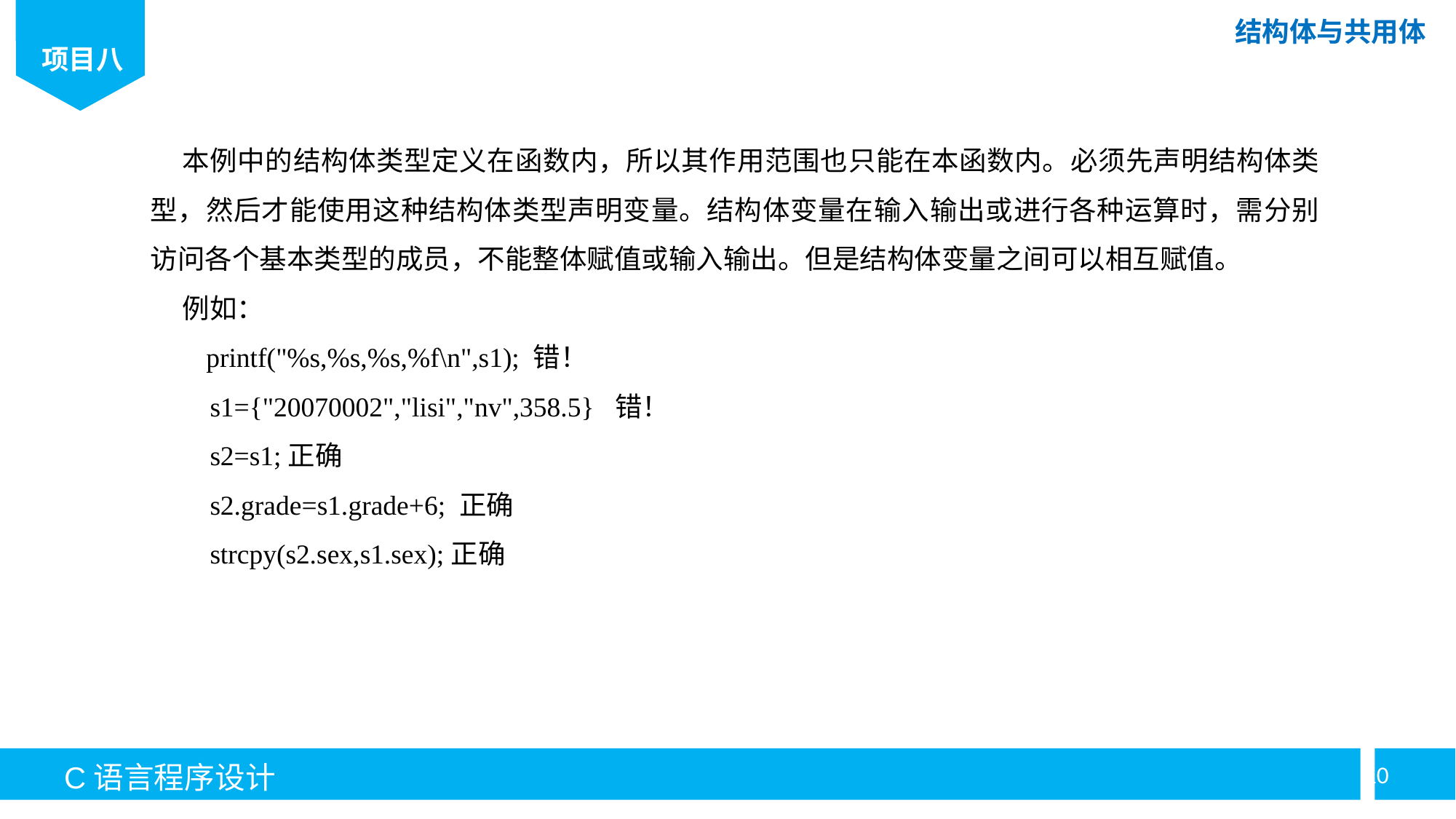

本例中的结构体类型定义在函数内，所以其作用范围也只能在本函数内。必须先声明结构体类型，然后才能使用这种结构体类型声明变量。结构体变量在输入输出或进行各种运算时，需分别访问各个基本类型的成员，不能整体赋值或输入输出。但是结构体变量之间可以相互赋值。
例如：
printf("%s,%s,%s,%f\n",s1); 错！
    s1={"20070002","lisi","nv",358.5}  错！
    s2=s1;正确
    s2.grade=s1.grade+6; 正确
    strcpy(s2.sex,s1.sex);正确